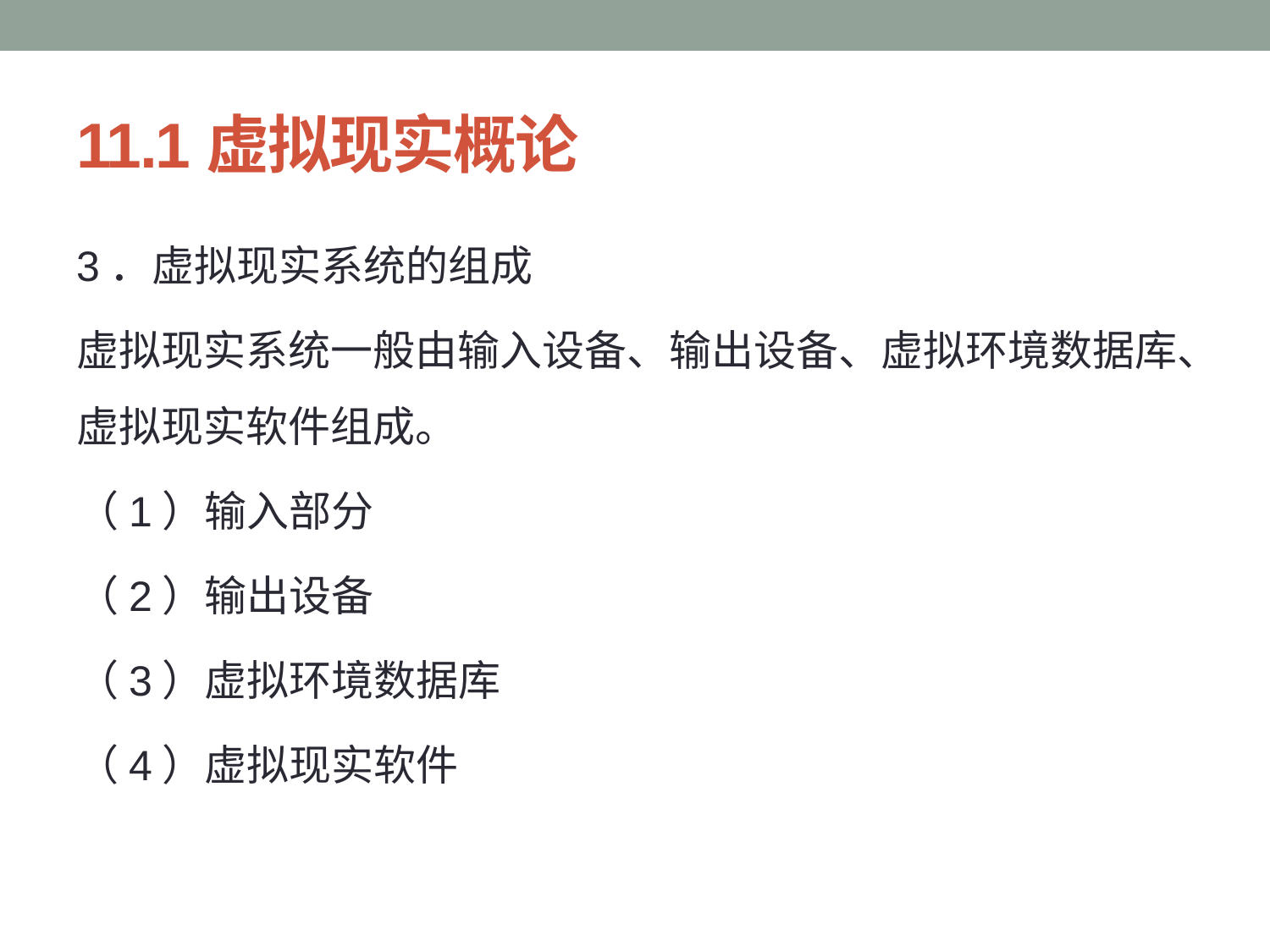

# 11.1虚拟现实概论
3．虚拟现实系统的组成
虚拟现实系统一般由输入设备、输出设备、虚拟环境数据库、虚拟现实软件组成。
（1）输入部分
（2）输出设备
（3）虚拟环境数据库
（4）虚拟现实软件